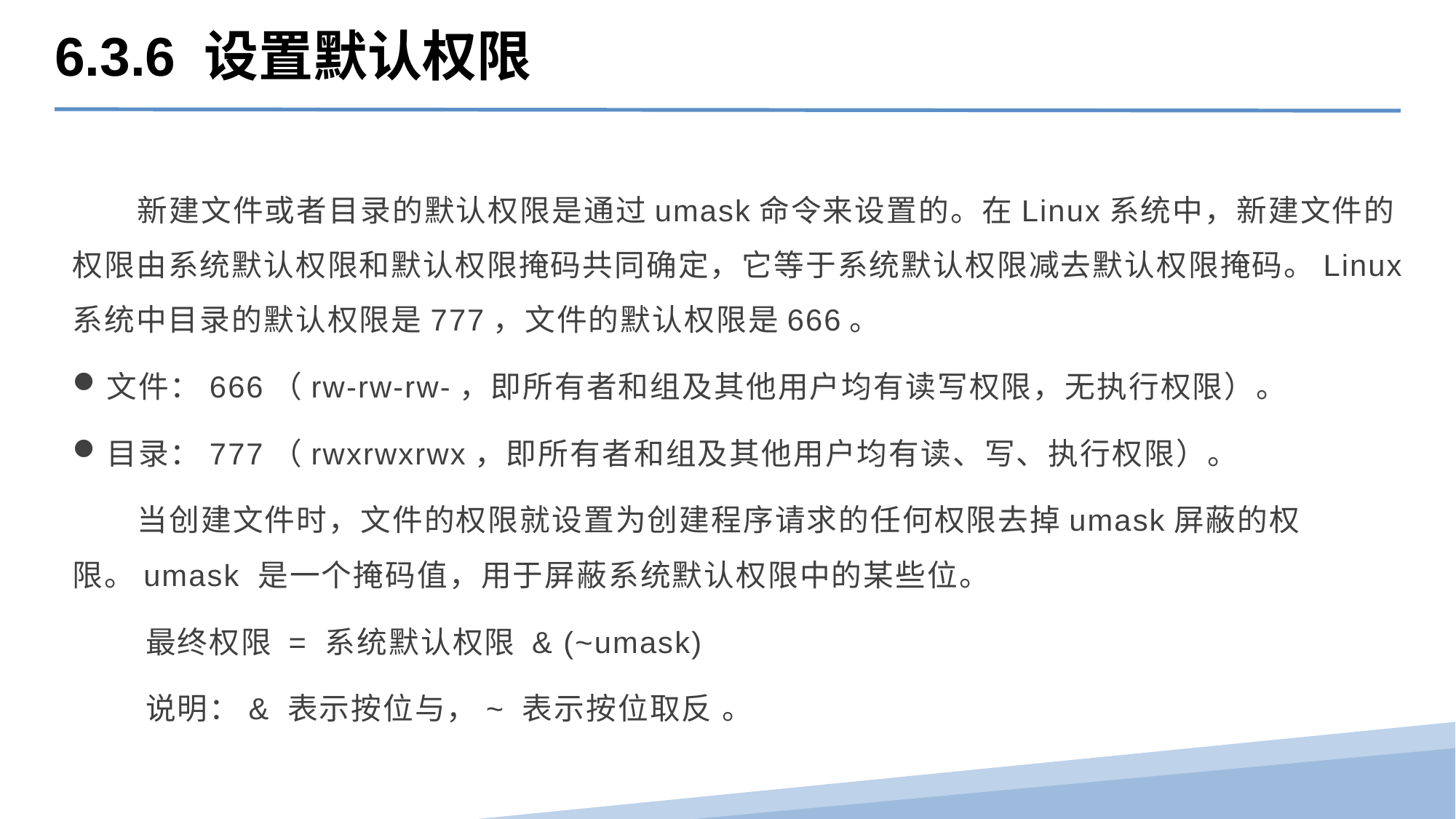

6.3.6 设置默认权限
       新建文件或者目录的默认权限是通过umask命令来设置的。在Linux系统中，新建文件的权限由系统默认权限和默认权限掩码共同确定，它等于系统默认权限减去默认权限掩码。Linux系统中目录的默认权限是777，文件的默认权限是666。
文件：666（rw-rw-rw-，即所有者和组及其他用户均有读写权限，无执行权限）。
目录：777（rwxrwxrwx，即所有者和组及其他用户均有读、写、执行权限）。
       当创建文件时，文件的权限就设置为创建程序请求的任何权限去掉umask屏蔽的权限。umask 是一个掩码值，用于屏蔽系统默认权限中的某些位。
        最终权限 = 系统默认权限 & (~umask)
        说明：& 表示按位与，~ 表示按位取反 。